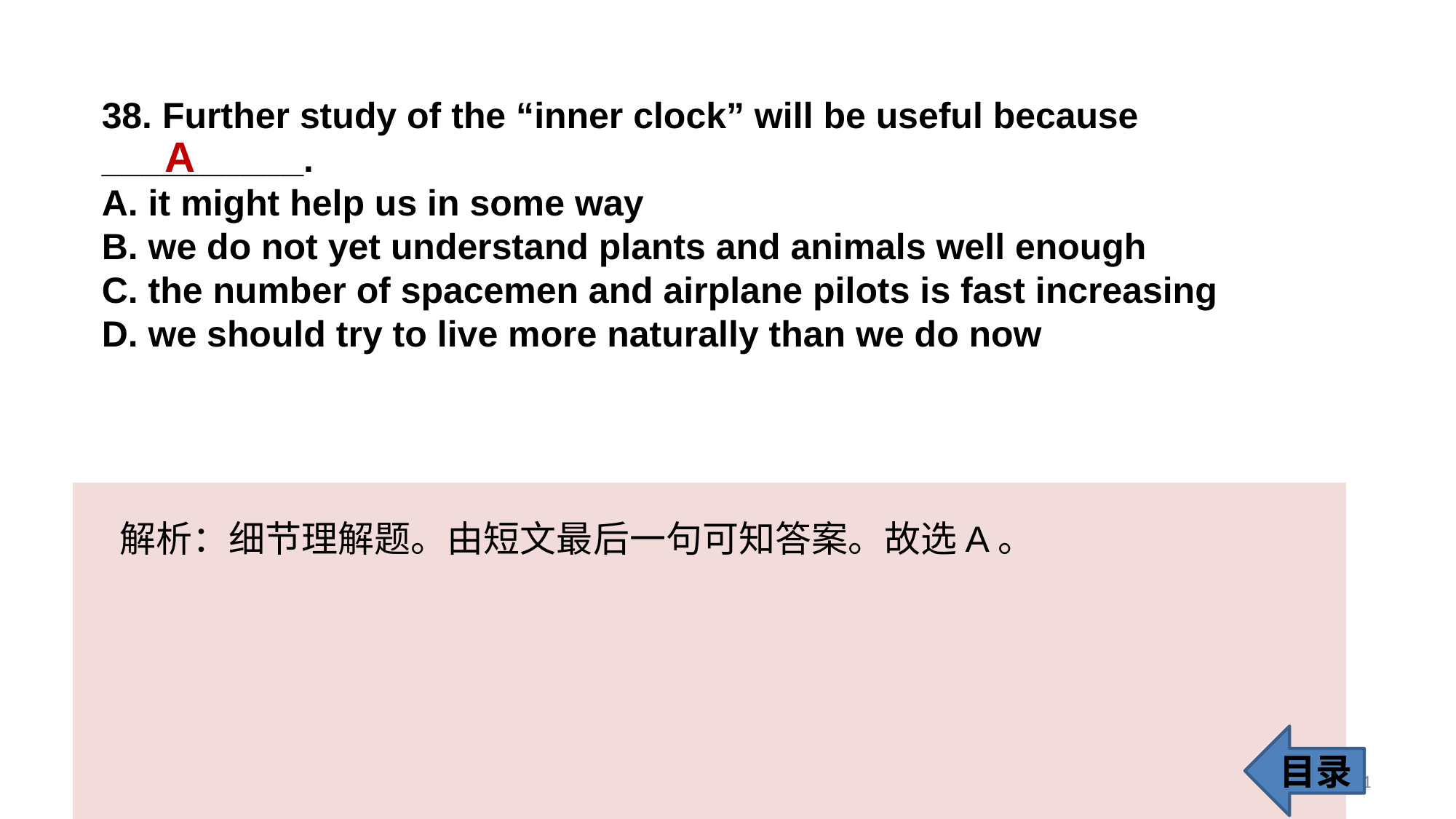

38. Further study of the “inner clock” will be useful because __________.
A. it might help us in some way
B. we do not yet understand plants and animals well enough
C. the number of spacemen and airplane pilots is fast increasing
D. we should try to live more naturally than we do now
A

解析：细节理解题。由短文最后一句可知答案。故选A。
目录
41